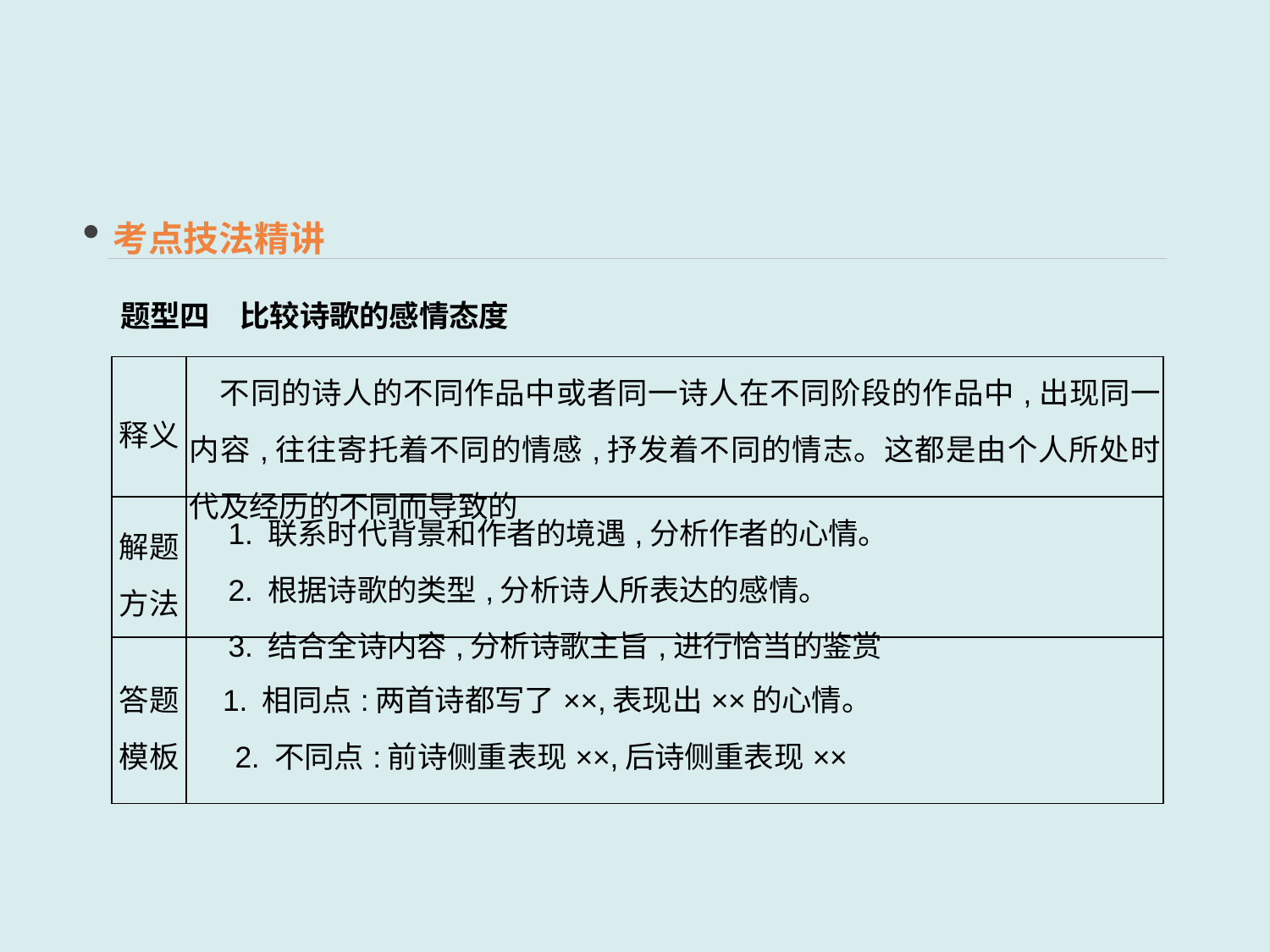

考点技法精讲

题型四　比较诗歌的感情态度
| 释义 | 不同的诗人的不同作品中或者同一诗人在不同阶段的作品中,出现同一内容,往往寄托着不同的情感,抒发着不同的情志。这都是由个人所处时代及经历的不同而导致的 |
| --- | --- |
| 解题方法 | 1. 联系时代背景和作者的境遇,分析作者的心情。 　2. 根据诗歌的类型,分析诗人所表达的感情。 　3. 结合全诗内容,分析诗歌主旨,进行恰当的鉴赏 |
| 答题模板 | 1. 相同点:两首诗都写了××,表现出××的心情。 　 2. 不同点:前诗侧重表现××,后诗侧重表现×× |